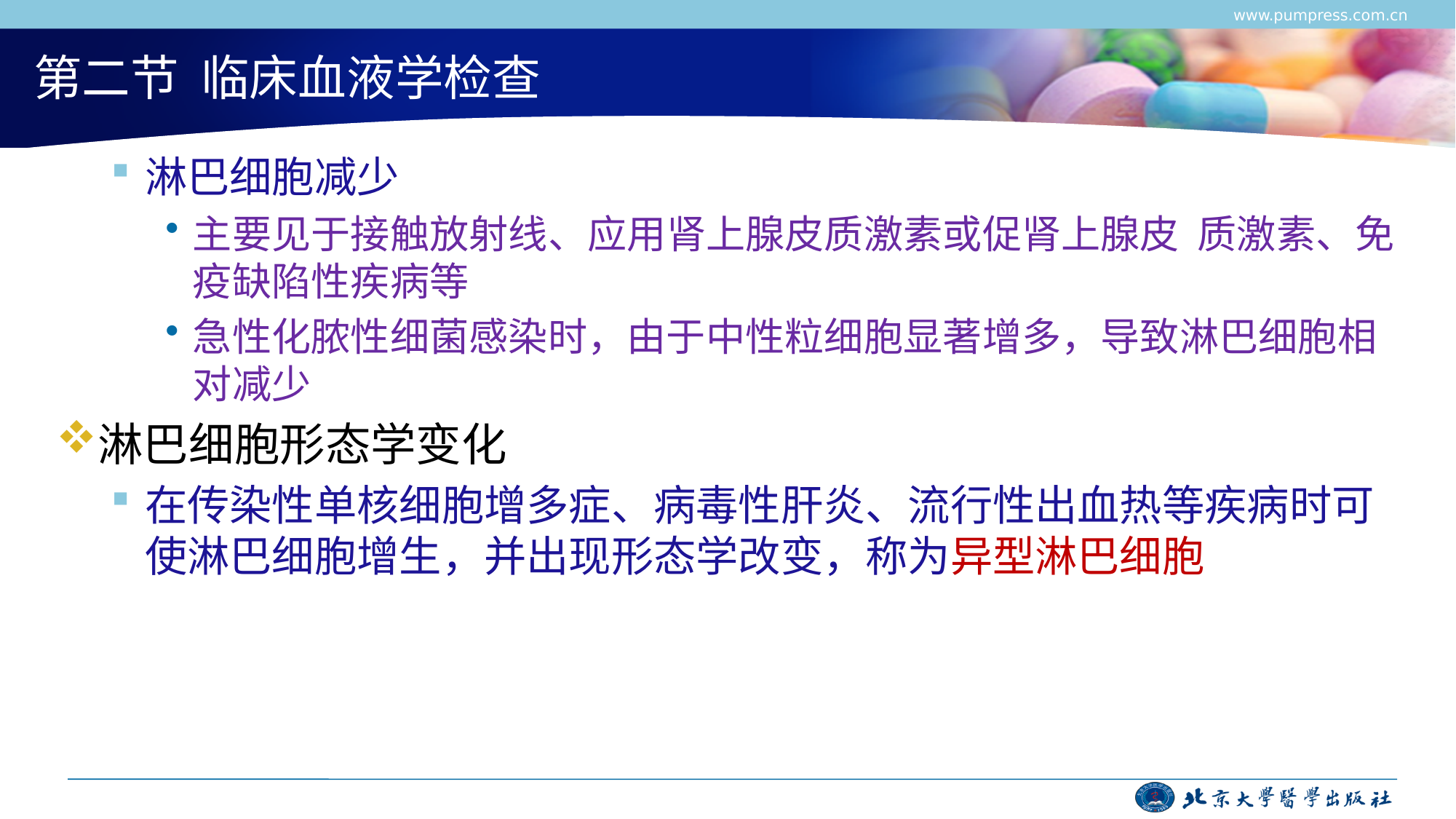

www.pumpress.com.cn
# 第二节  临床血液学检查
淋巴细胞减少
主要见于接触放射线、应用肾上腺皮质激素或促肾上腺皮  质激素、免疫缺陷性疾病等
急性化脓性细菌感染时，由于中性粒细胞显著增多，导致淋巴细胞相对减少
淋巴细胞形态学变化
在传染性单核细胞增多症、病毒性肝炎、流行性出血热等疾病时可使淋巴细胞增生，并出现形态学改变，称为异型淋巴细胞